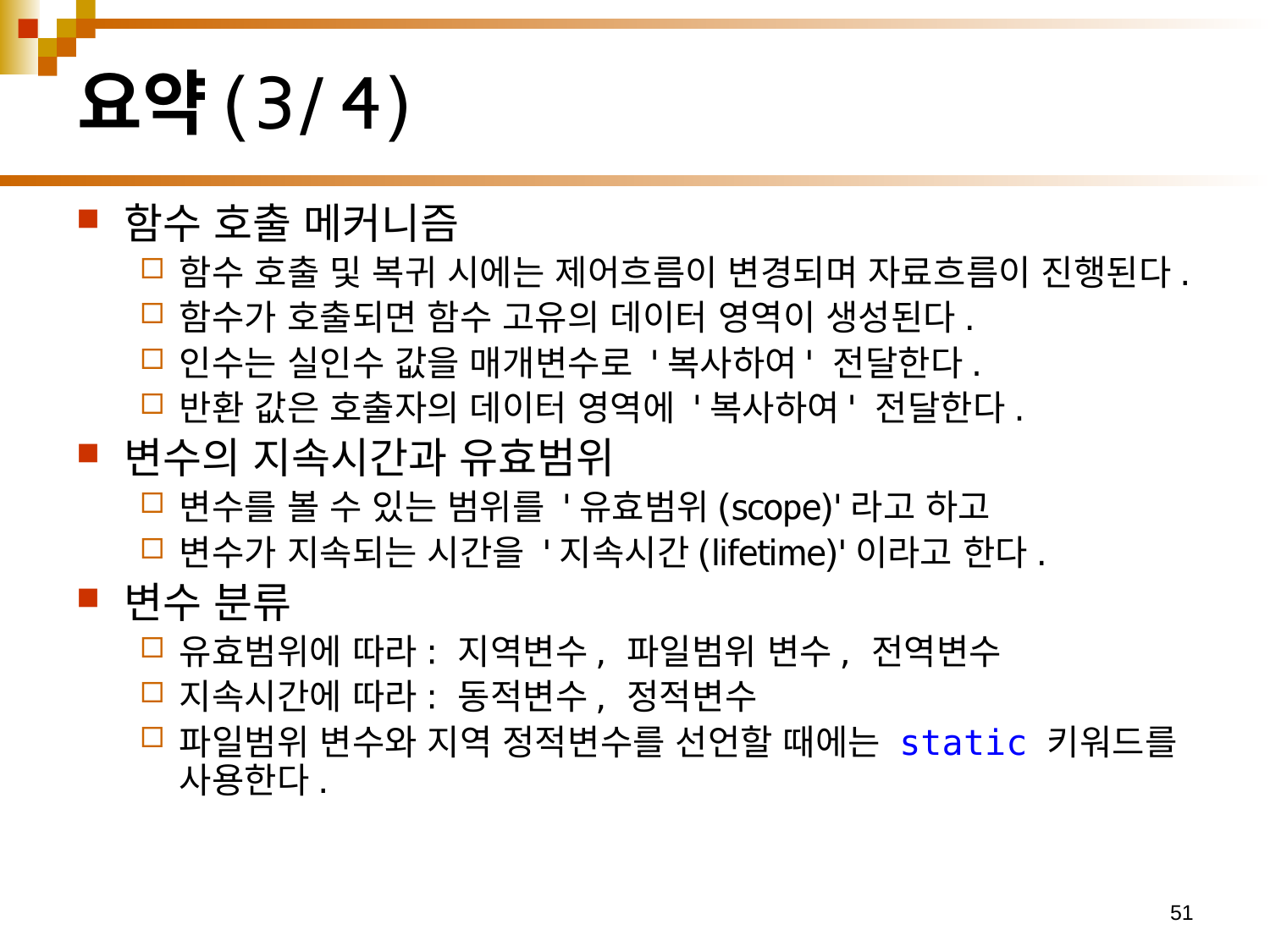

# 요약(3/4)
함수 호출 메커니즘
함수 호출 및 복귀 시에는 제어흐름이 변경되며 자료흐름이 진행된다.
함수가 호출되면 함수 고유의 데이터 영역이 생성된다.
인수는 실인수 값을 매개변수로 '복사하여' 전달한다.
반환 값은 호출자의 데이터 영역에 '복사하여' 전달한다.
변수의 지속시간과 유효범위
변수를 볼 수 있는 범위를 '유효범위(scope)'라고 하고
변수가 지속되는 시간을 '지속시간(lifetime)'이라고 한다.
변수 분류
유효범위에 따라: 지역변수, 파일범위 변수, 전역변수
지속시간에 따라: 동적변수, 정적변수
파일범위 변수와 지역 정적변수를 선언할 때에는 static 키워드를 사용한다.
51